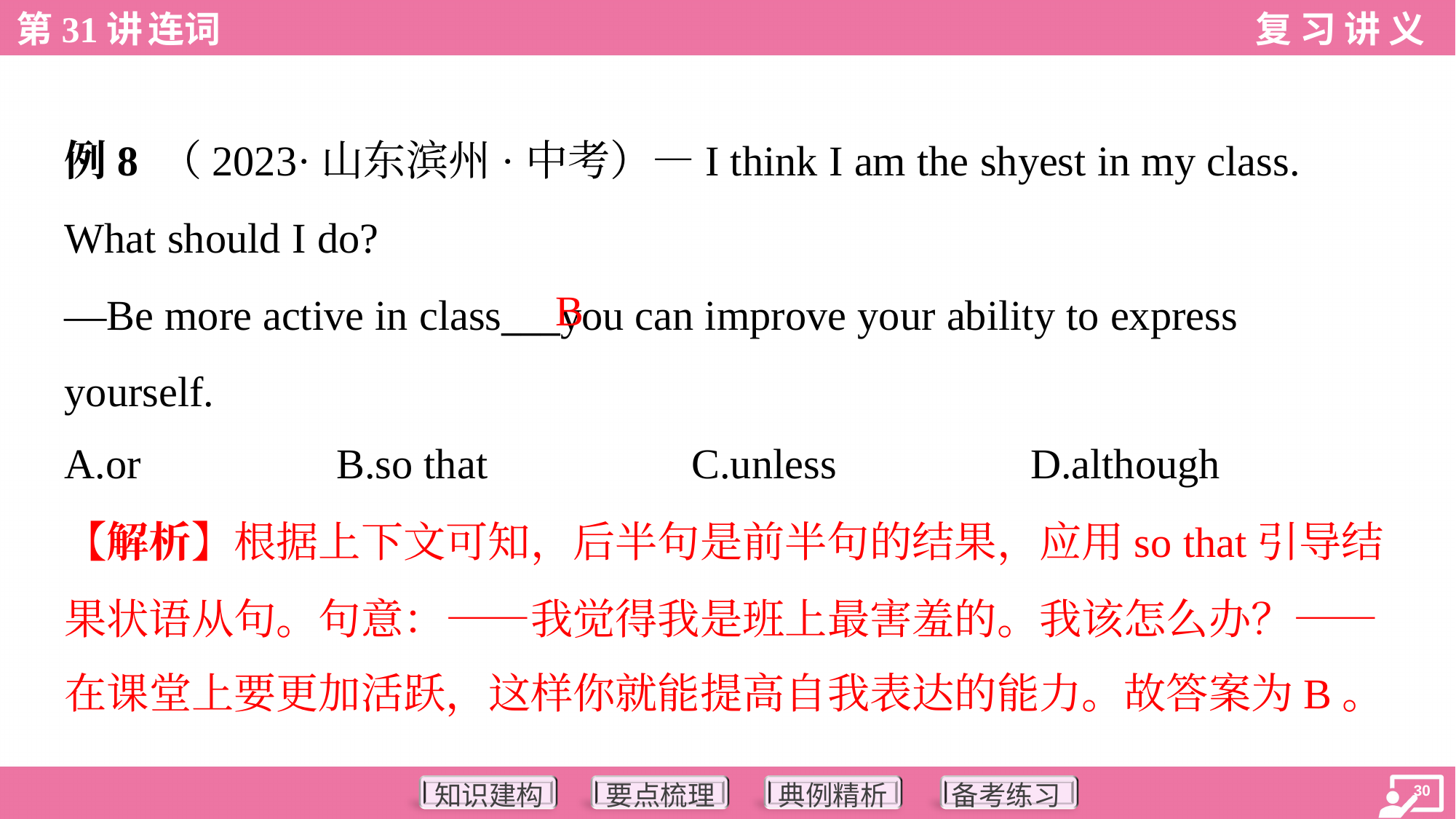

例8 （2023·山东滨州·中考）—I think I am the shyest in my class.
What should I do?
—Be more active in class___you can improve your ability to express
yourself.
B
A.or	B.so that	C.unless	D.although
【解析】根据上下文可知，后半句是前半句的结果，应用so that引导结
果状语从句。句意：——我觉得我是班上最害羞的。我该怎么办？——
在课堂上要更加活跃，这样你就能提高自我表达的能力。故答案为B。